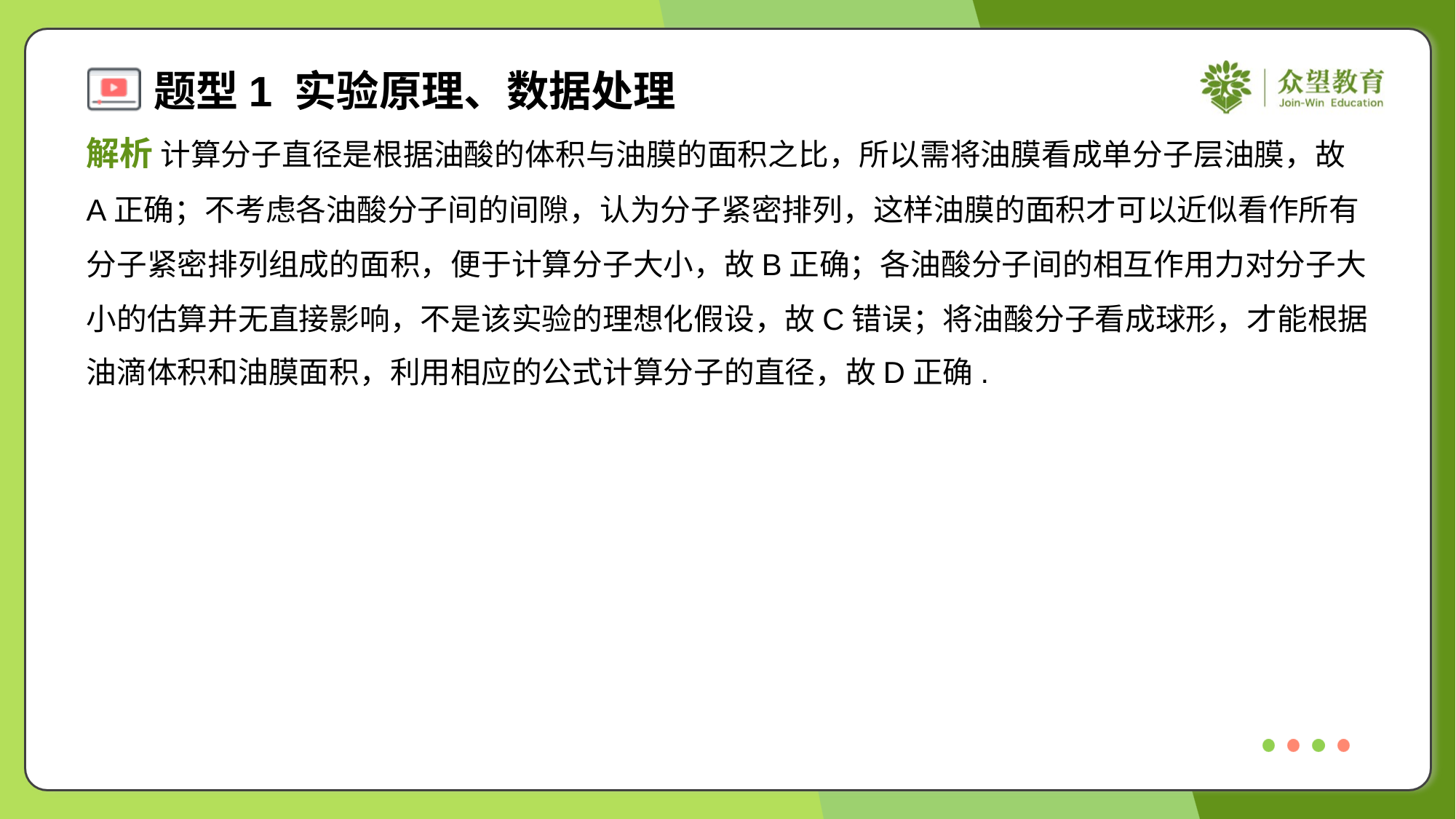

解析 计算分子直径是根据油酸的体积与油膜的面积之比，所以需将油膜看成单分子层油膜，故
A正确；不考虑各油酸分子间的间隙，认为分子紧密排列，这样油膜的面积才可以近似看作所有
分子紧密排列组成的面积，便于计算分子大小，故B正确；各油酸分子间的相互作用力对分子大
小的估算并无直接影响，不是该实验的理想化假设，故C错误；将油酸分子看成球形，才能根据
油滴体积和油膜面积，利用相应的公式计算分子的直径，故D正确.